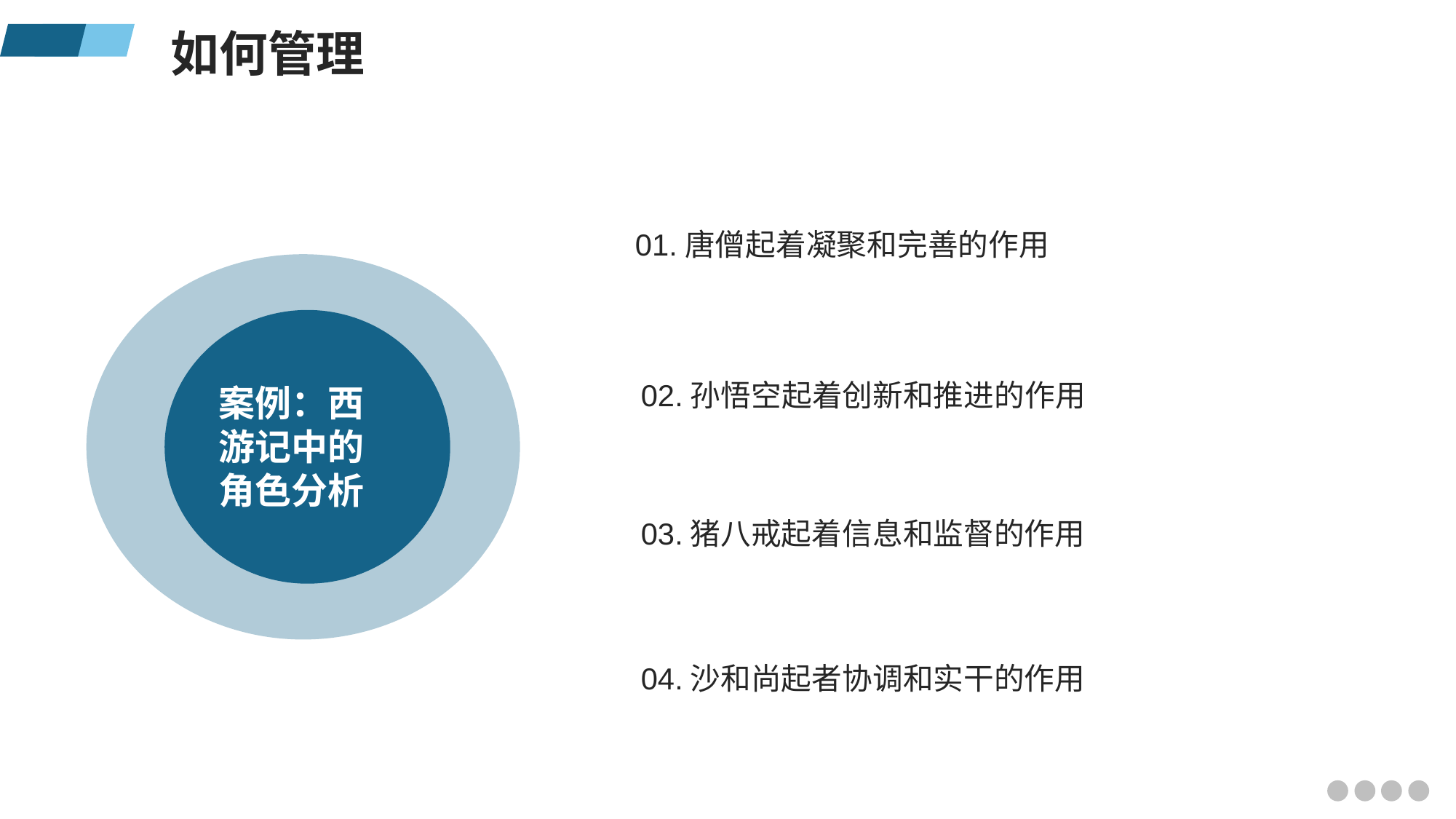

如何管理
01.唐僧起着凝聚和完善的作用

02.孙悟空起着创新和推进的作用
案例：西游记中的角色分析
03.猪八戒起着信息和监督的作用
04.沙和尚起者协调和实干的作用